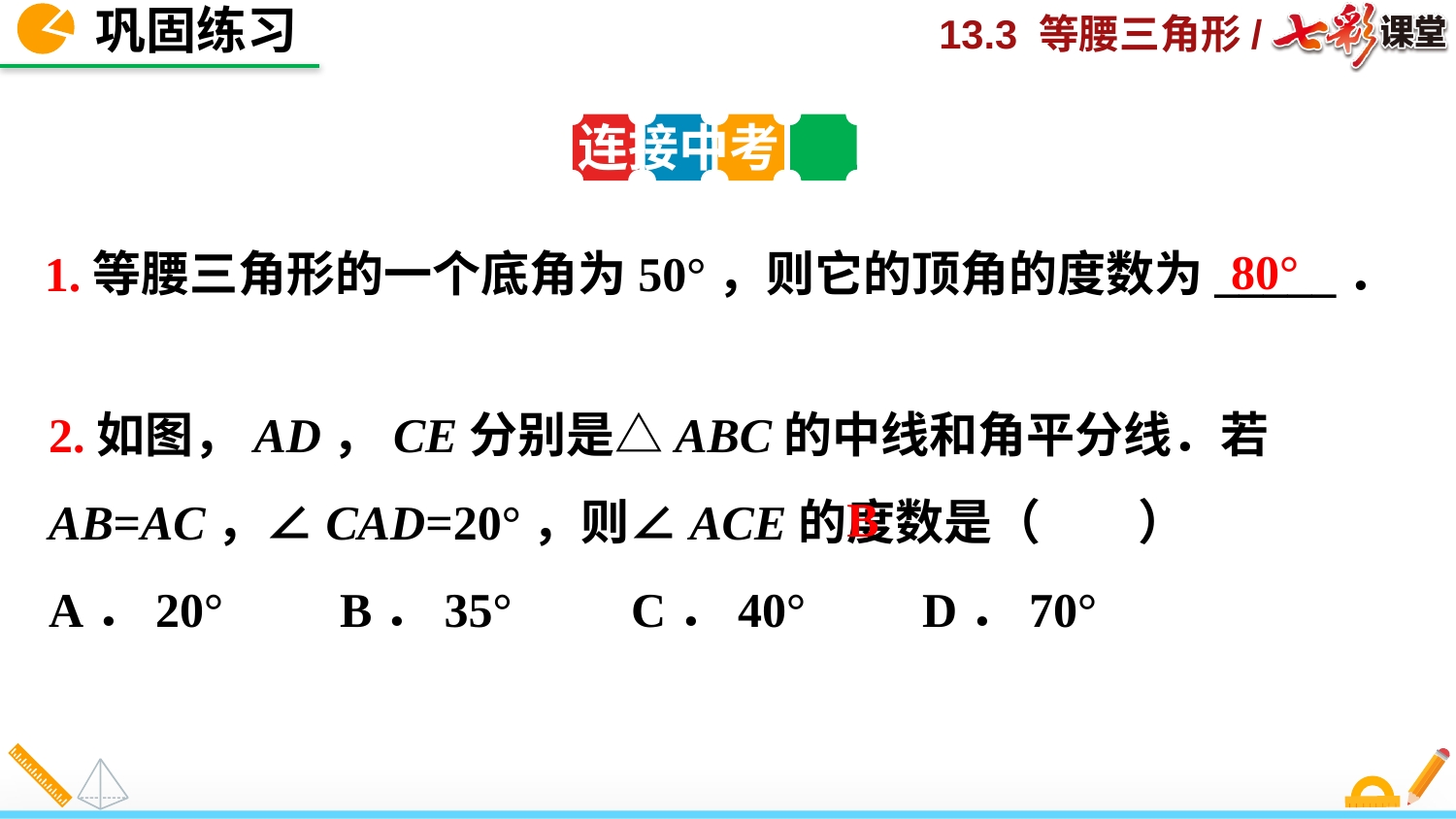

巩固练习

连接中考

1.等腰三角形的一个底角为50°，则它的顶角的度数为_____．
80°
2.如图，AD，CE分别是△ABC的中线和角平分线．若AB=AC，∠CAD=20°，则∠ACE的度数是（　　）
A．20°	B．35°	C．40°	D．70°
B